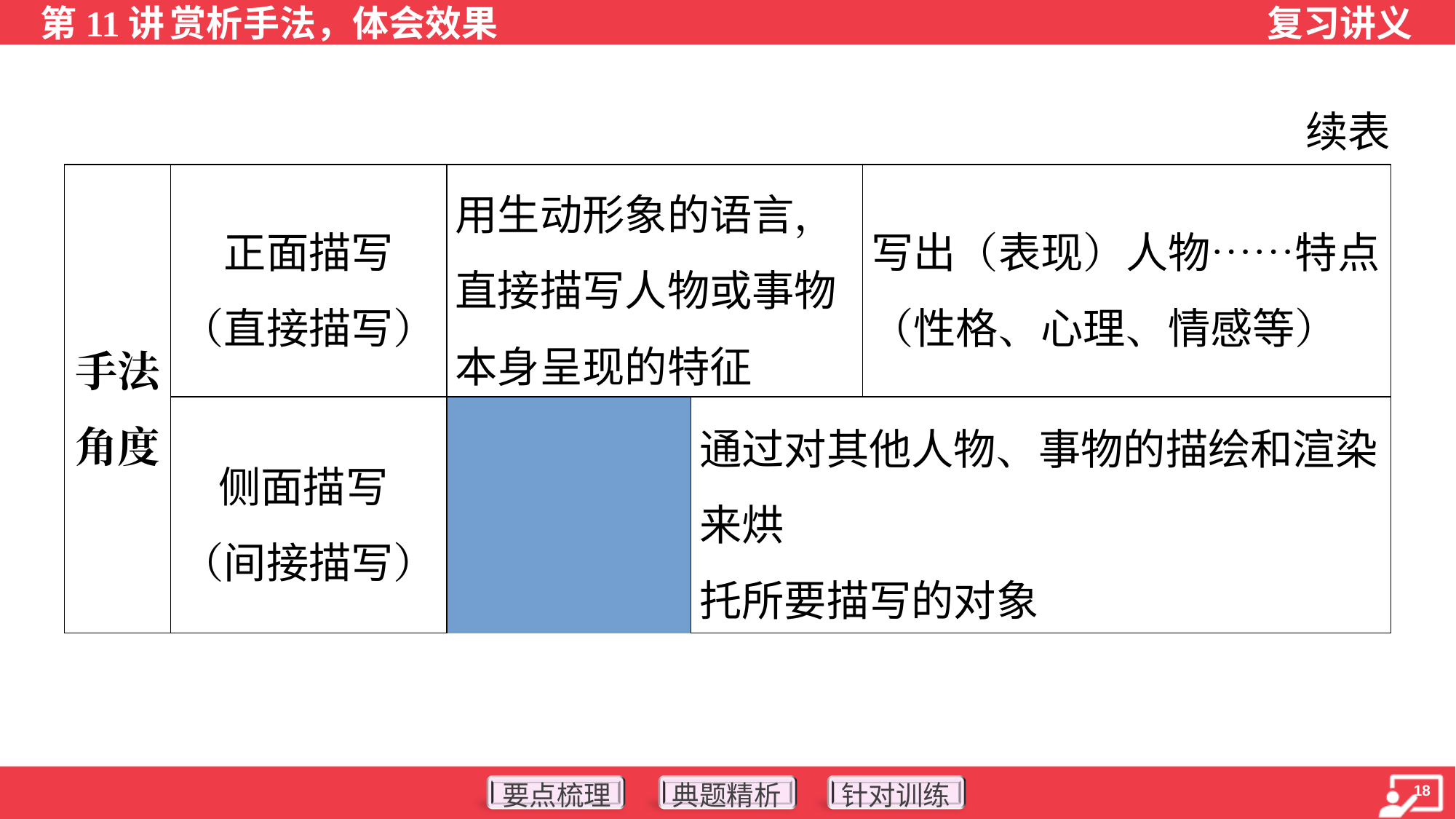

续表
| 手法 角度 | 正面描写 （直接描写） |  | 用生动形象的语言，直接描写人物或事物本身呈现的特征 |  | 写出（表现）人物……特点 （性格、心理、情感等） |
| --- | --- | --- | --- | --- | --- |
|  | 侧面描写 （间接描写） |  | 通过对其他人物、事物的描绘和渲染来烘 托所要描写的对象 |  | ①使人物或事件更加鲜明突出；②使主题更加深刻含蓄 |